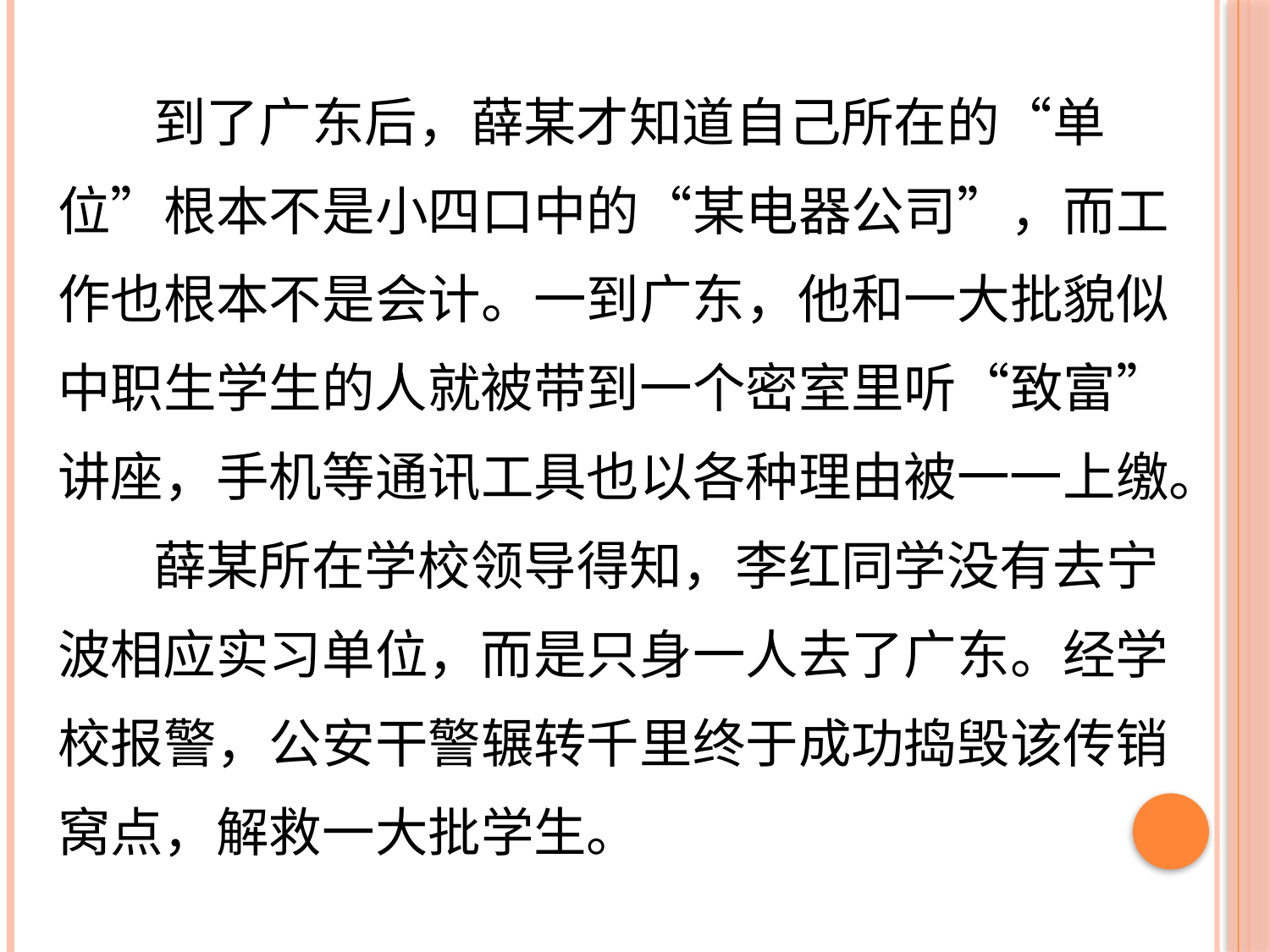

到了广东后，薛某才知道自己所在的“单位”根本不是小四口中的“某电器公司”，而工作也根本不是会计。一到广东，他和一大批貌似中职生学生的人就被带到一个密室里听“致富”讲座，手机等通讯工具也以各种理由被一一上缴。
       薛某所在学校领导得知，李红同学没有去宁波相应实习单位，而是只身一人去了广东。经学校报警，公安干警辗转千里终于成功捣毁该传销窝点，解救一大批学生。